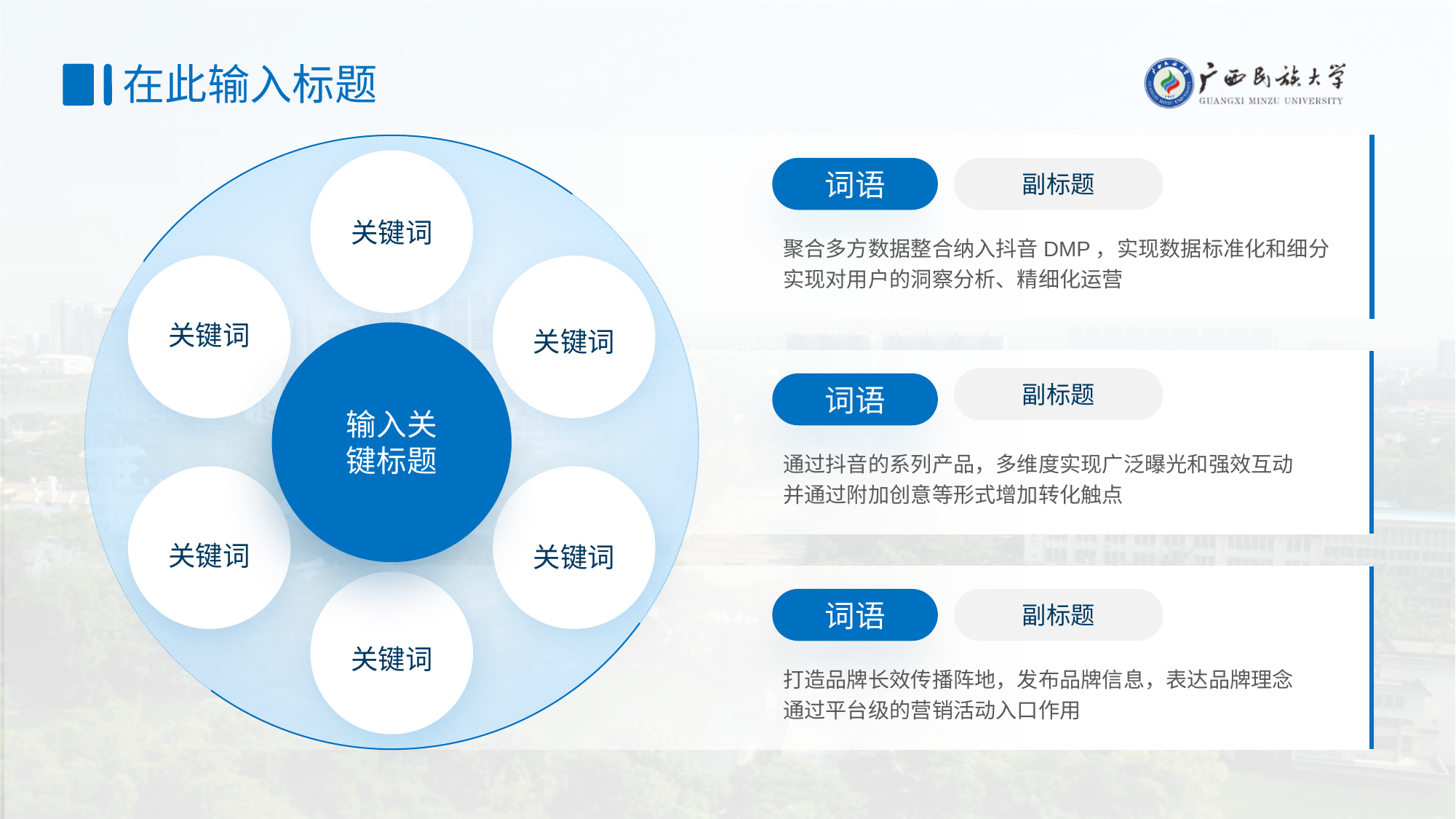

# 在此输入标题

词语
副标题
关键词
聚合多方数据整合纳入抖音DMP，实现数据标准化和细分实现对用户的洞察分析、精细化运营
广泛
曝光

关键词
关键词

副标题
词语
输入关键标题
通过抖音的系列产品，多维度实现广泛曝光和强效互动
并通过附加创意等形式增加转化触点

关键词
关键词

词语
副标题
关键词
打造品牌长效传播阵地，发布品牌信息，表达品牌理念
通过平台级的营销活动入口作用